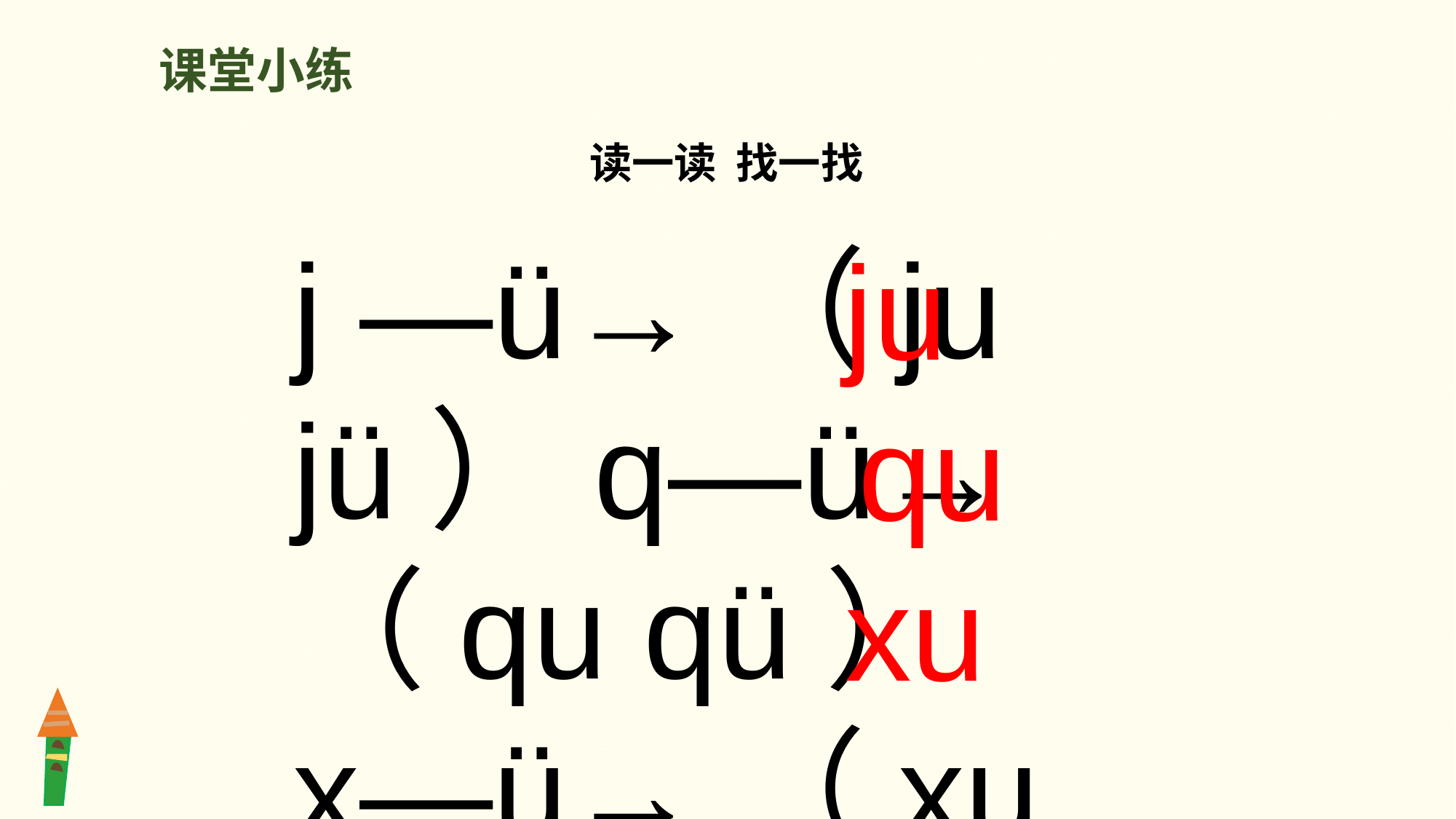

课堂小练
读一读  找一找
j —ü→（ju  jü）q—ü→（qu qü）
x—ü→（xu  xü）
ju
qu
xu